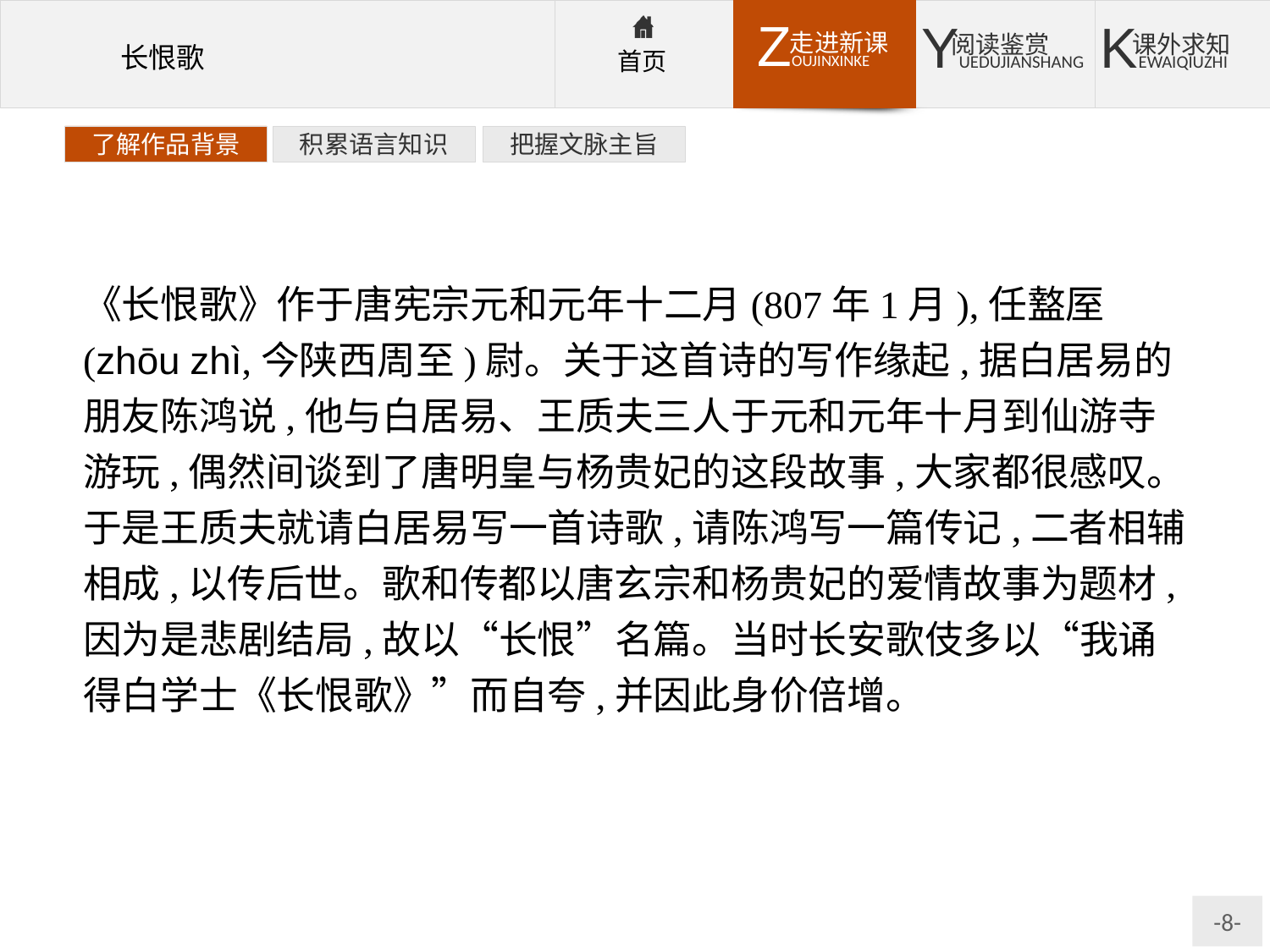

了解作品背景
积累语言知识
把握文脉主旨
《长恨歌》作于唐宪宗元和元年十二月(807年1月),任盩厔(zhōu zhì,今陕西周至)尉。关于这首诗的写作缘起,据白居易的朋友陈鸿说,他与白居易、王质夫三人于元和元年十月到仙游寺游玩,偶然间谈到了唐明皇与杨贵妃的这段故事,大家都很感叹。于是王质夫就请白居易写一首诗歌,请陈鸿写一篇传记,二者相辅相成,以传后世。歌和传都以唐玄宗和杨贵妃的爱情故事为题材,因为是悲剧结局,故以“长恨”名篇。当时长安歌伎多以“我诵得白学士《长恨歌》”而自夸,并因此身价倍增。